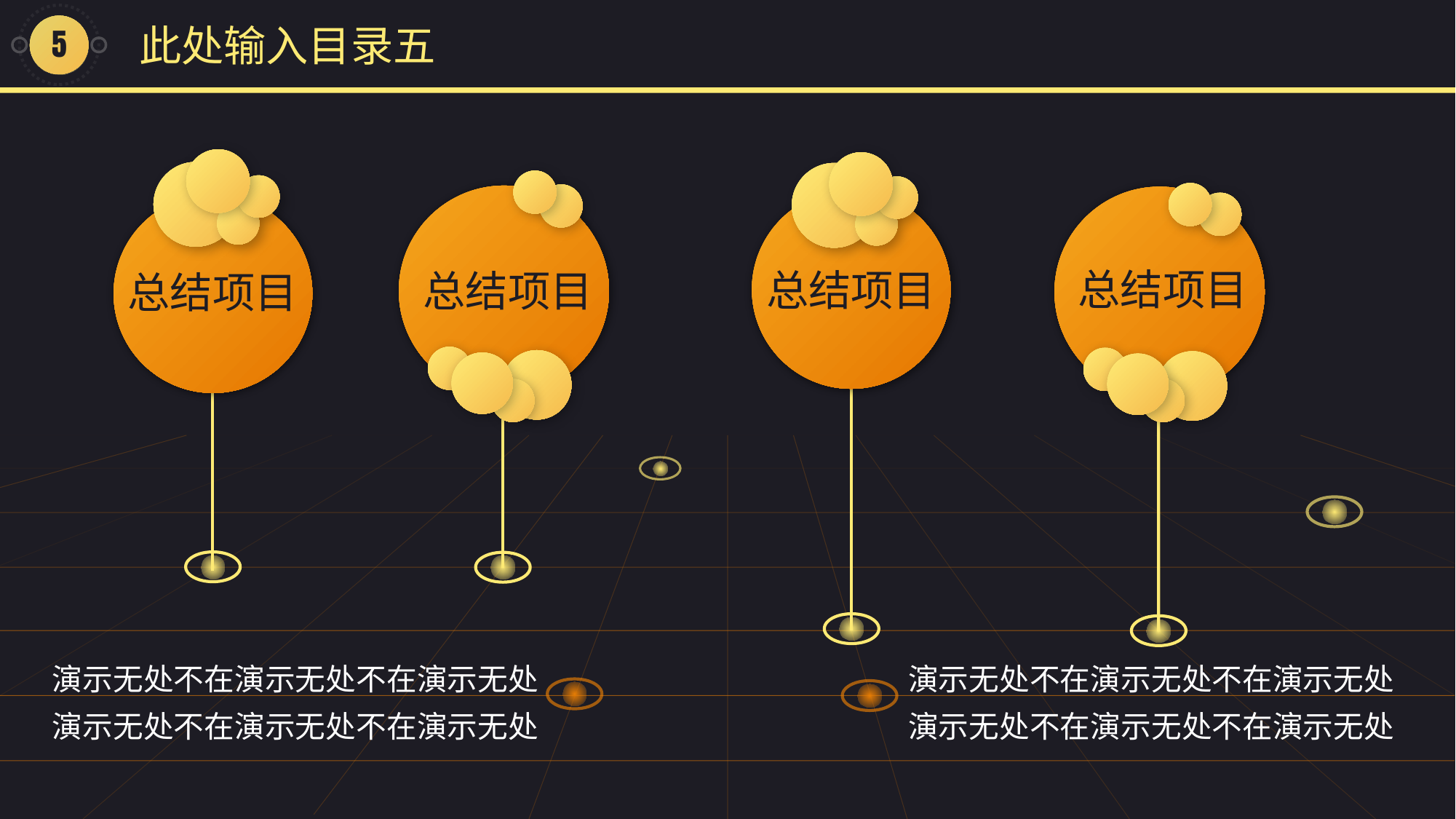

5

此处输入目录五

总结项目
总结项目
总结项目
总结项目

演示无处不在演示无处不在演示无处演示无处不在演示无处不在演示无处
演示无处不在演示无处不在演示无处
演示无处不在演示无处不在演示无处